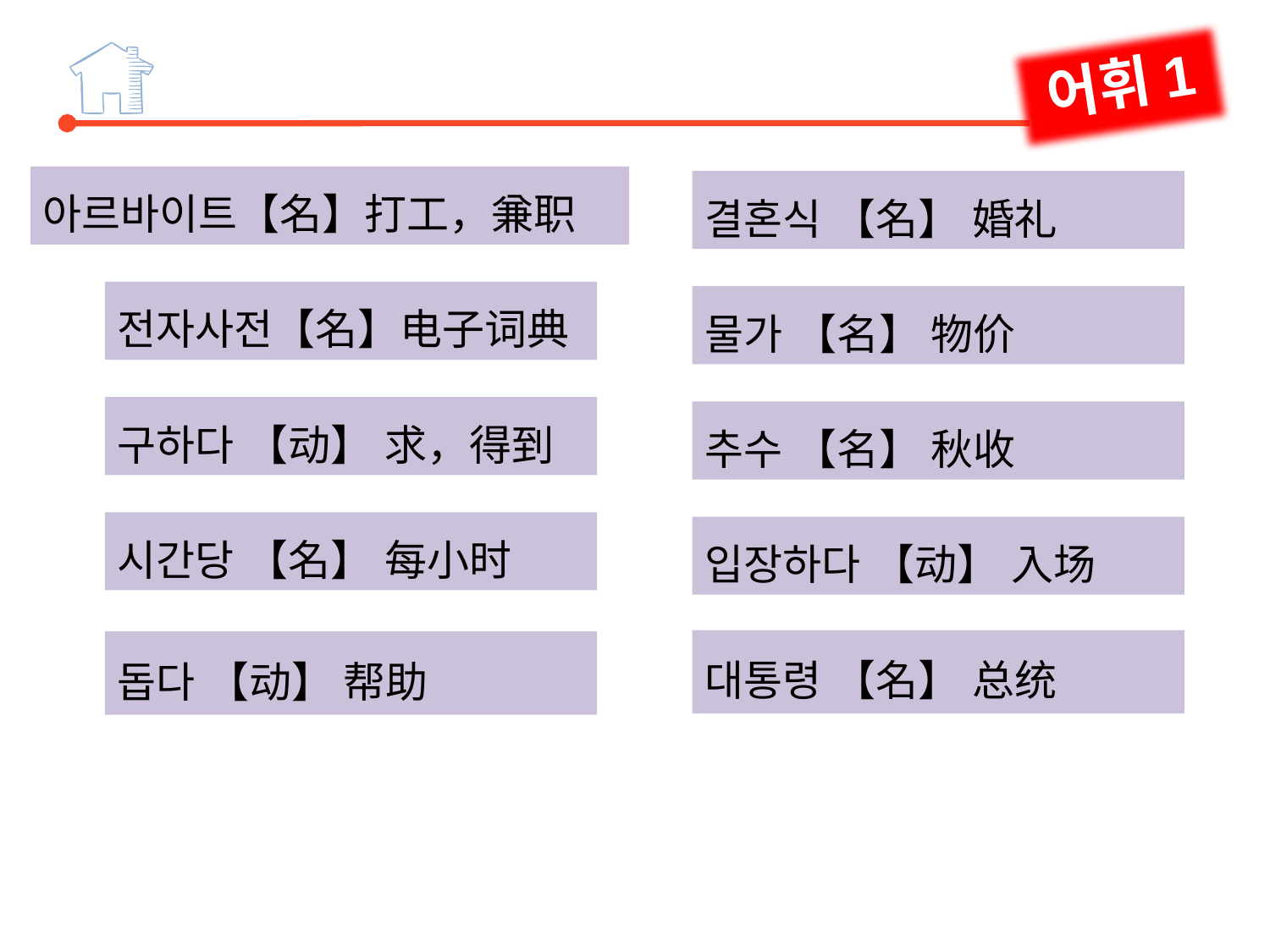

어휘1

아르바이트【名】打工，兼职
전자사전【名】电子词典
구하다 【动】 求，得到
시간당 【名】 每小时
결혼식 【名】 婚礼
물가 【名】 物价
추수 【名】 秋收
입장하다 【动】 入场
대통령 【名】 总统
돕다 【动】 帮助